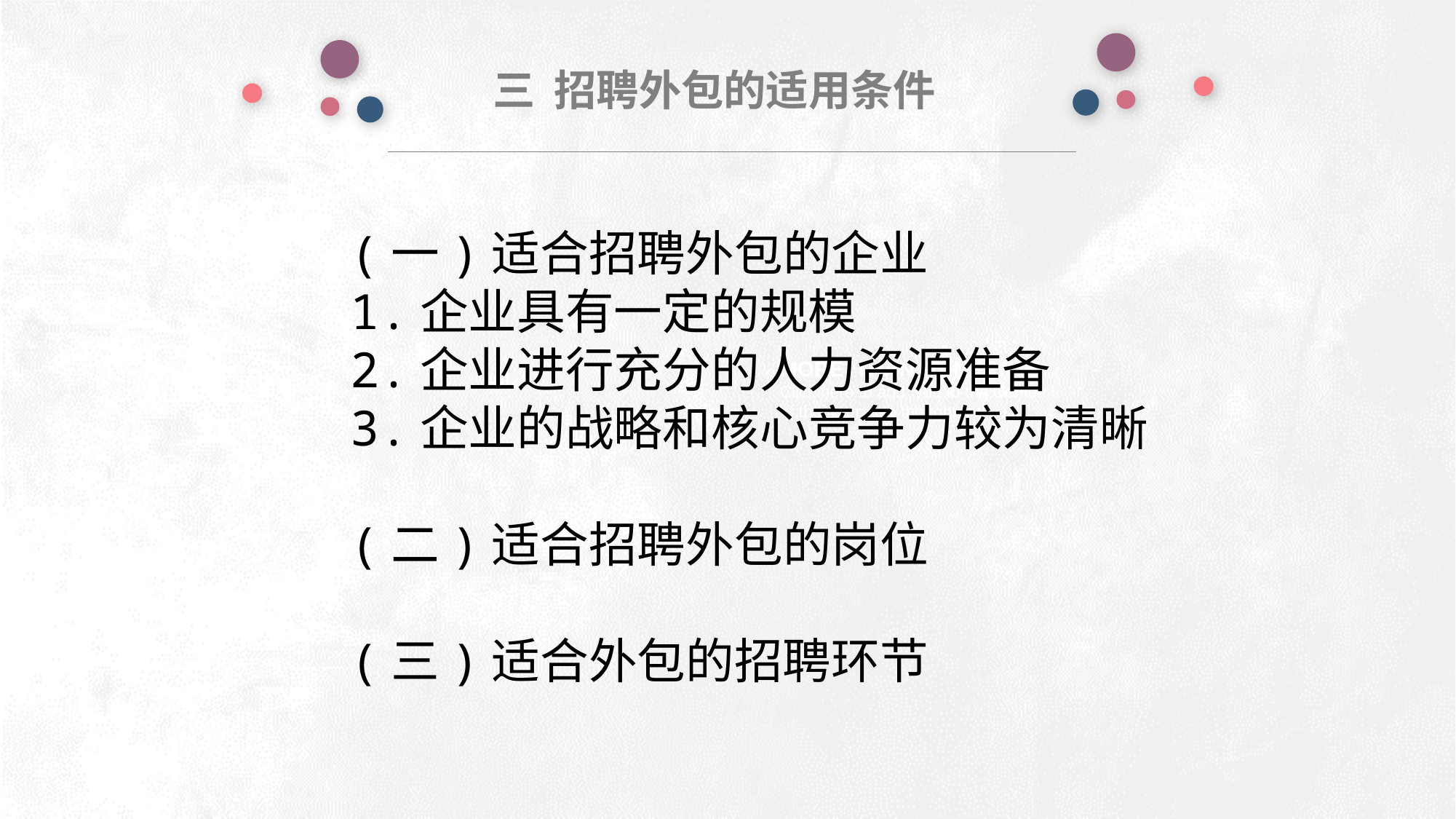

三  招聘外包的适用条件

e7d195523061f1c0deeec63e560781cfd59afb0ea006f2a87ABB68BF51EA6619813959095094C18C62A12F549504892A4AAA8C1554C6663626E05CA27F281A14E6983772AFC3FB97135759321DEA3D70CCCB10945EC5A0322096E752803368C2184698845E3CCD6DB7F651295A8E4F3FDC19EA64A2B4A4AC1434B55AAE41CF0BF61B375C23F3039959E085EE760725AA
(一)适合招聘外包的企业
1.企业具有一定的规模
2.企业进行充分的人力资源准备
3.企业的战略和核心竞争力较为清晰

(二)适合招聘外包的岗位

(三)适合外包的招聘环节
MORE  THAN  TEMPLATE
Click here to add  you to the Center
of the  narrative thought